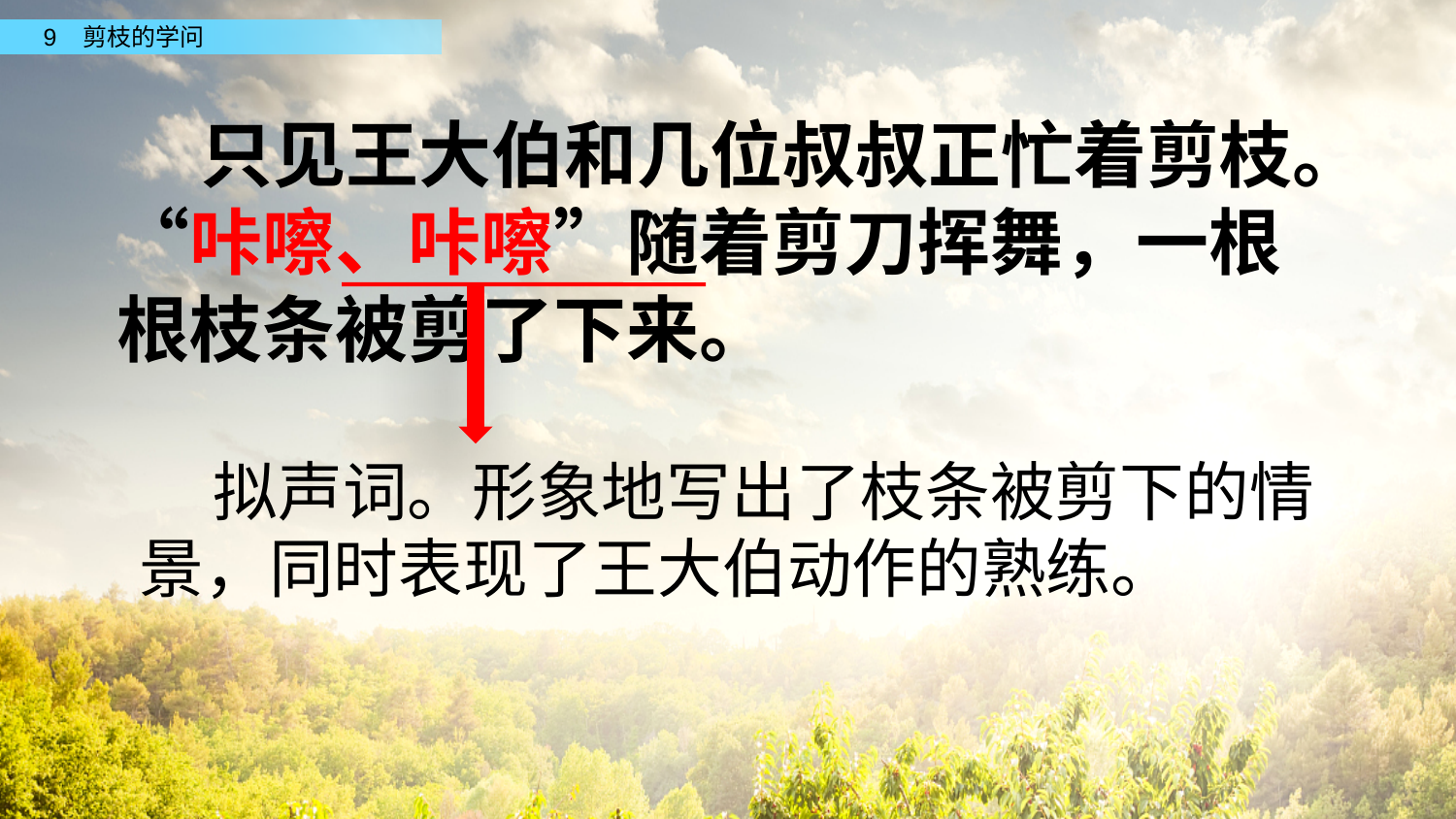

只见王大伯和几位叔叔正忙着剪枝。“咔嚓、咔嚓”随着剪刀挥舞，一根根枝条被剪了下来。

    拟声词。形象地写出了枝条被剪下的情景，同时表现了王大伯动作的熟练。